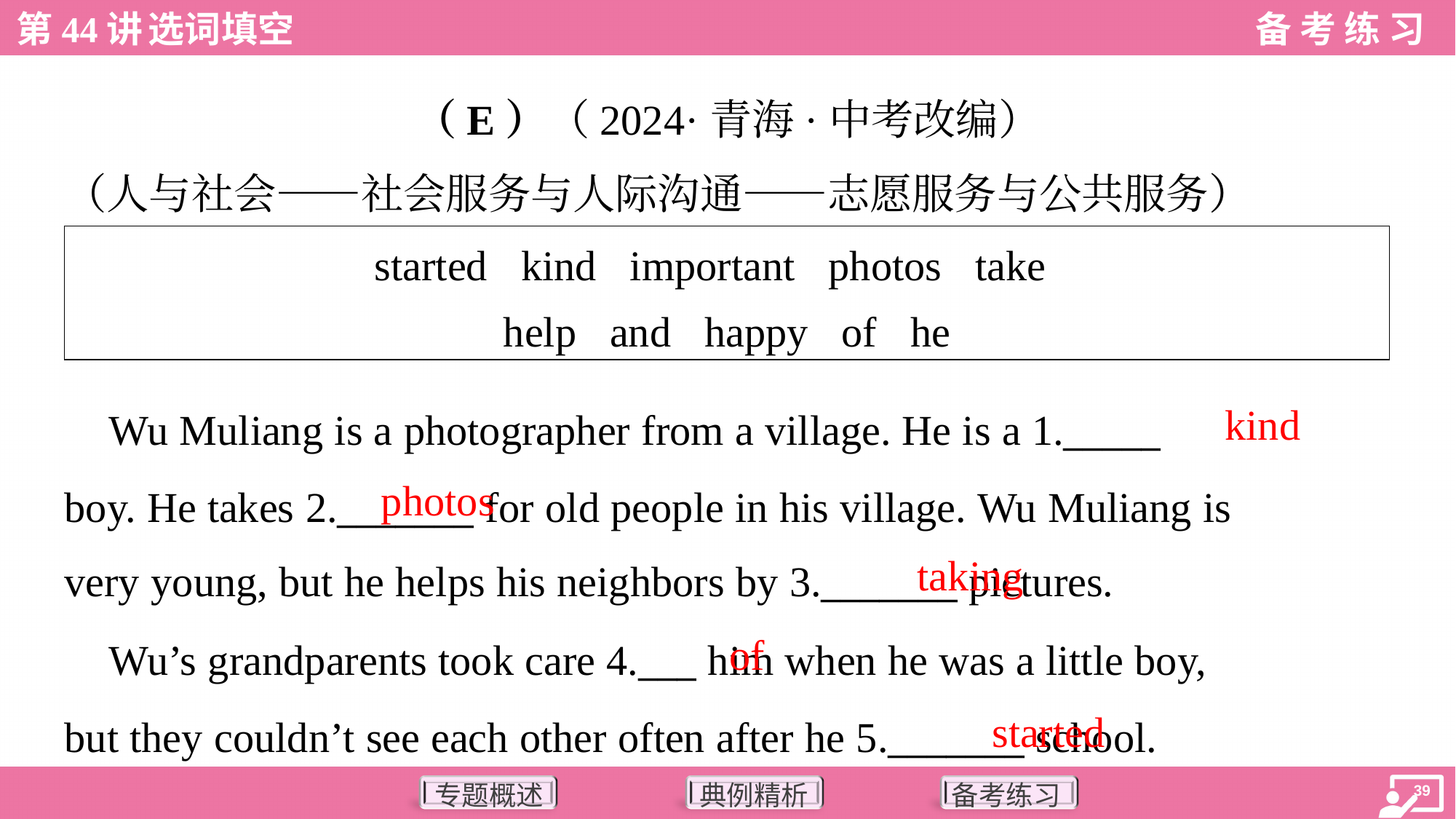

（E）（2024·青海·中考改编）
（人与社会——社会服务与人际沟通——志愿服务与公共服务）
| started kind important photos take help and happy of he |
| --- |
kind
    Wu Muliang is a photographer from a village. He is a 1._____
boy. He takes 2._______ for old people in his village. Wu Muliang is
very young, but he helps his neighbors by 3._______ pictures.
photos
taking
of
    Wu’s grandparents took care 4.___ him when he was a little boy,
but they couldn’t see each other often after he 5._______ school.

started